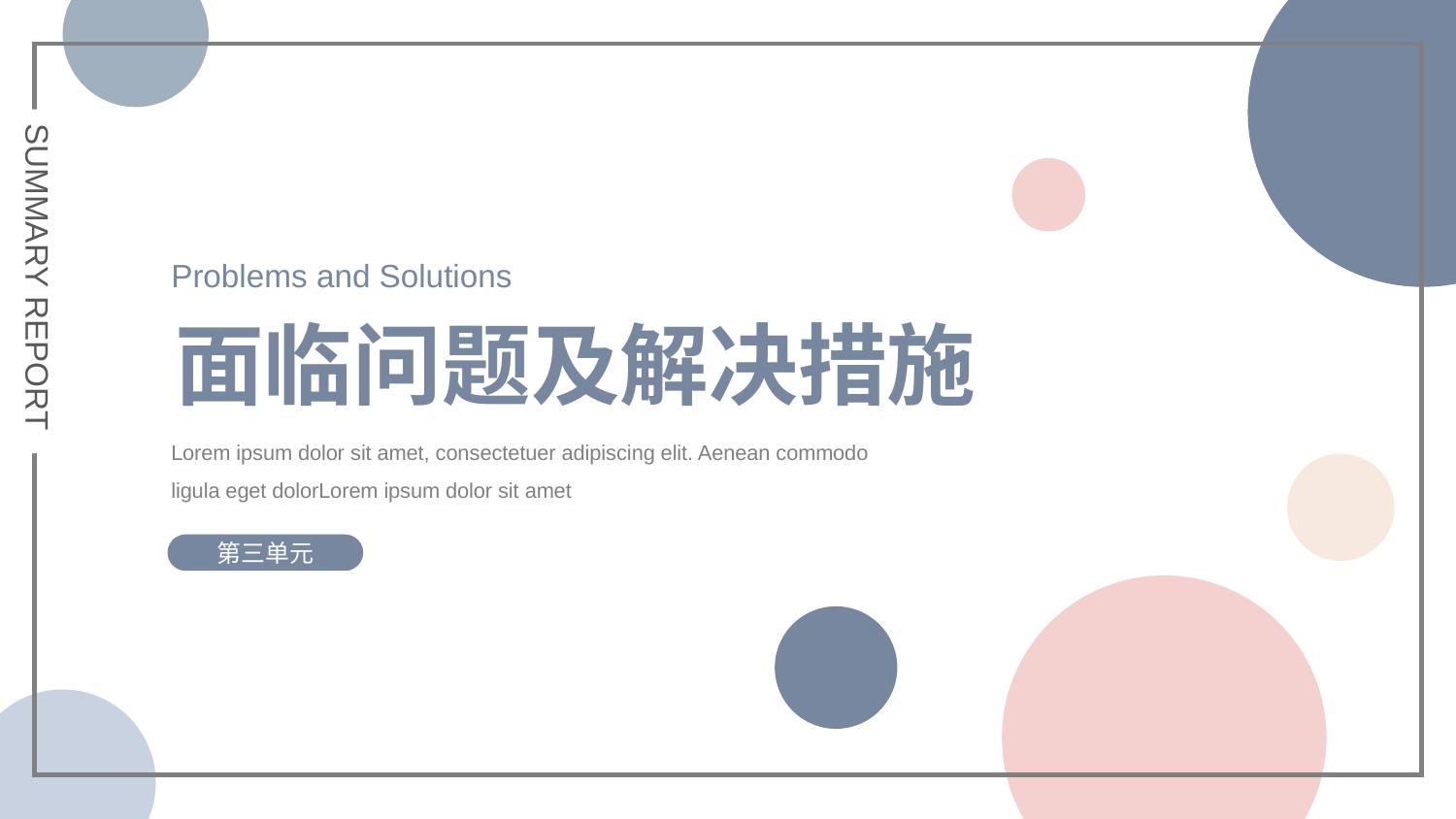

Problems and Solutions
SUMMARY REPORT
面临问题及解决措施

Lorem ipsum dolor sit amet, consectetuer adipiscing elit. Aenean commodo ligula eget dolorLorem ipsum dolor sit amet

第三单元